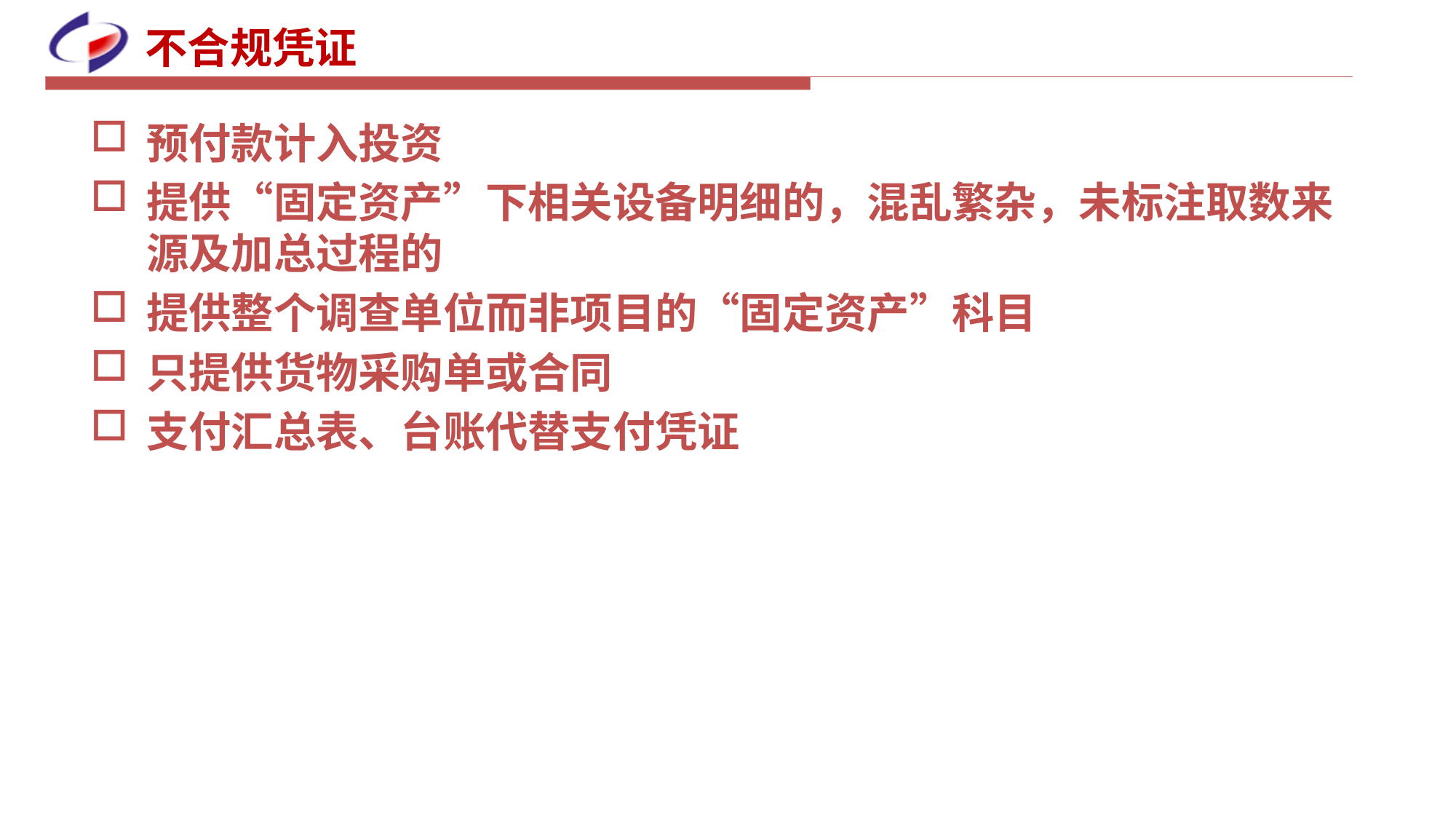

不合规凭证
预付款计入投资
提供“固定资产”下相关设备明细的，混乱繁杂，未标注取数来源及加总过程的
提供整个调查单位而非项目的“固定资产”科目
只提供货物采购单或合同
支付汇总表、台账代替支付凭证